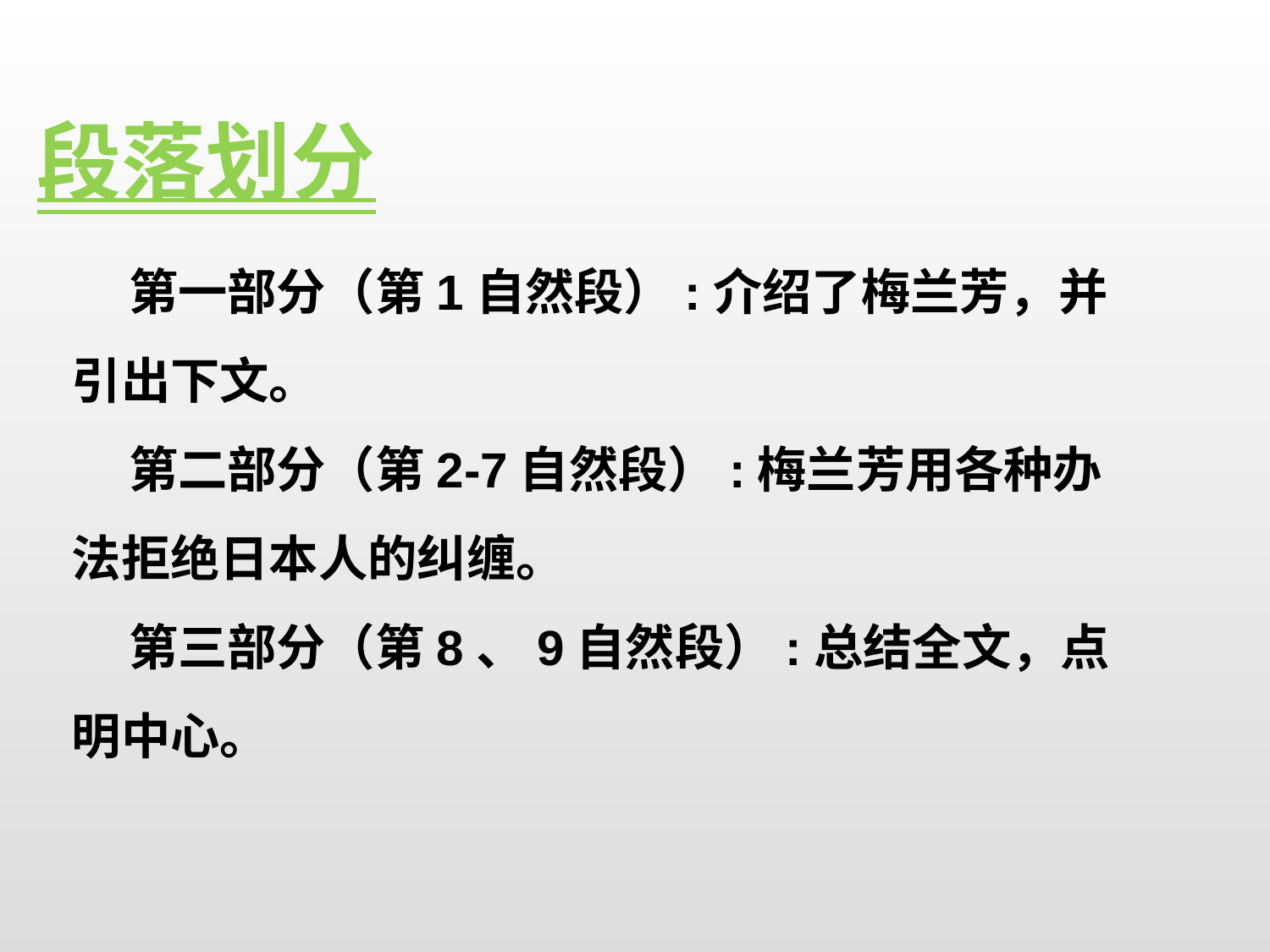

段落划分
    第一部分（第1自然段）:介绍了梅兰芳，并引出下文。
    第二部分（第2-7自然段）:梅兰芳用各种办法拒绝日本人的纠缠。
    第三部分（第8、9自然段）:总结全文，点明中心。